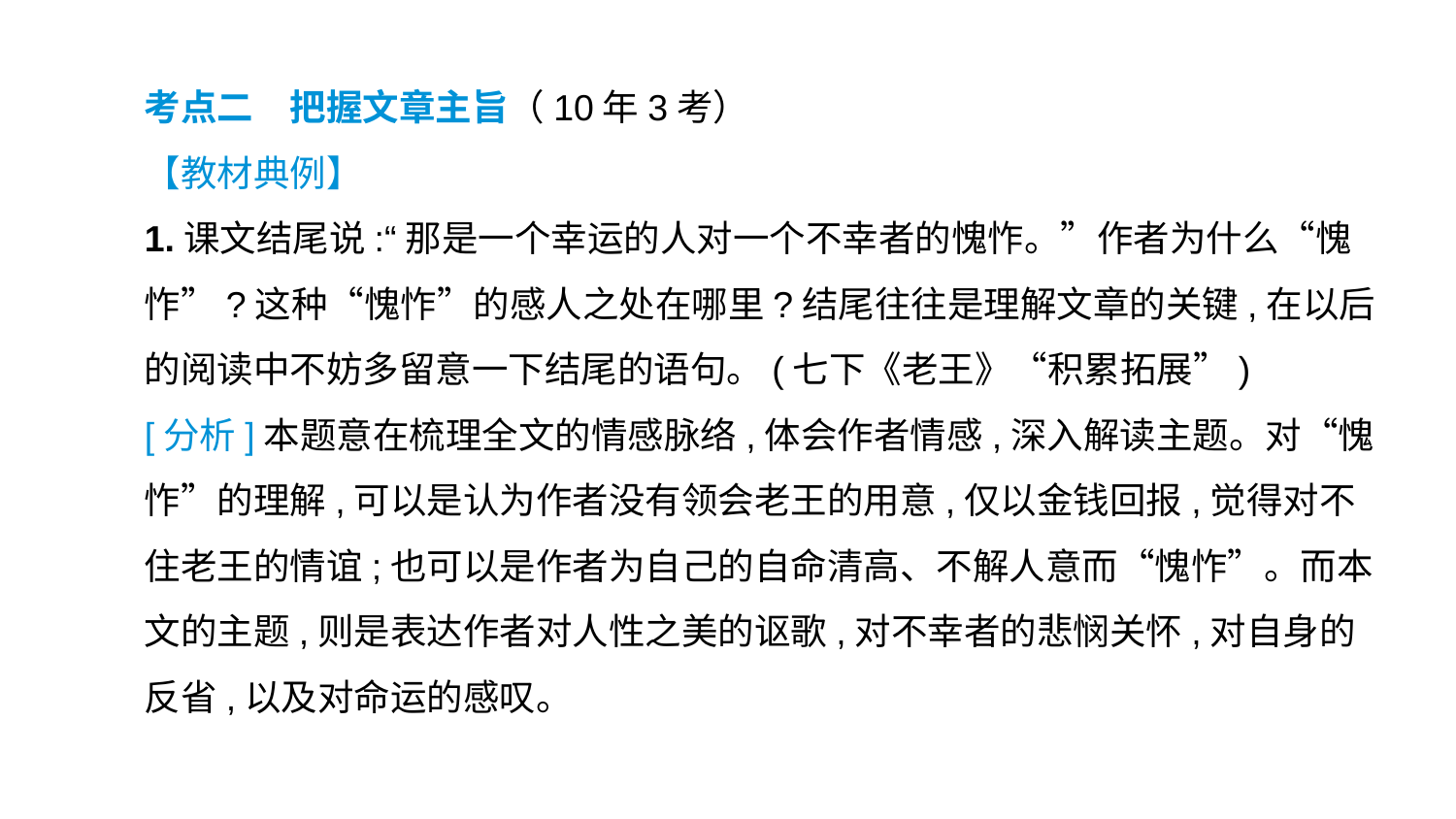

考点二　把握文章主旨（10年3考）
【教材典例】
1.课文结尾说:“那是一个幸运的人对一个不幸者的愧怍。”作者为什么“愧怍”?这种“愧怍”的感人之处在哪里?结尾往往是理解文章的关键,在以后的阅读中不妨多留意一下结尾的语句。(七下《老王》“积累拓展”)
[分析]本题意在梳理全文的情感脉络,体会作者情感,深入解读主题。对“愧怍”的理解,可以是认为作者没有领会老王的用意,仅以金钱回报,觉得对不住老王的情谊;也可以是作者为自己的自命清高、不解人意而“愧怍”。而本文的主题,则是表达作者对人性之美的讴歌,对不幸者的悲悯关怀,对自身的反省,以及对命运的感叹。